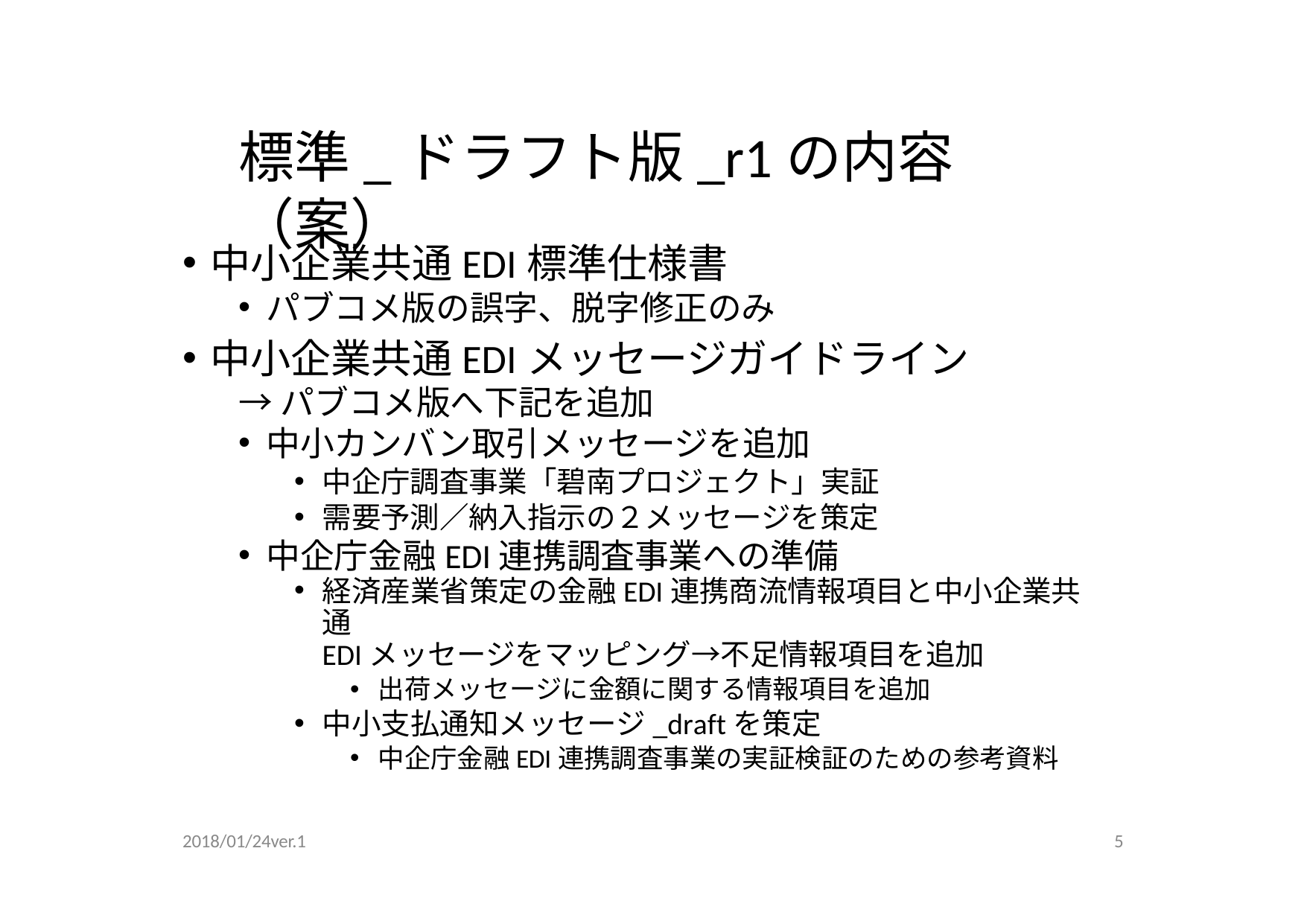

# 標準_ドラフト版_r1の内容（案）
中⼩企業共通EDI標準仕様書
パブコメ版の誤字、脱字修正のみ
中⼩企業共通EDIメッセージガイドライン
→パブコメ版へ下記を追加
中⼩カンバン取引メッセージを追加
中企庁調査事業「碧南プロジェクト」実証
需要予測／納⼊指⽰の２メッセージを策定
中企庁⾦融EDI連携調査事業への準備
経済産業省策定の⾦融EDI連携商流情報項⽬と中⼩企業共通
EDIメッセージをマッピング→不⾜情報項⽬を追加
出荷メッセージに⾦額に関する情報項⽬を追加
中⼩⽀払通知メッセージ_draftを策定
中企庁⾦融EDI連携調査事業の実証検証のための参考資料
2018/01/24ver.1
5